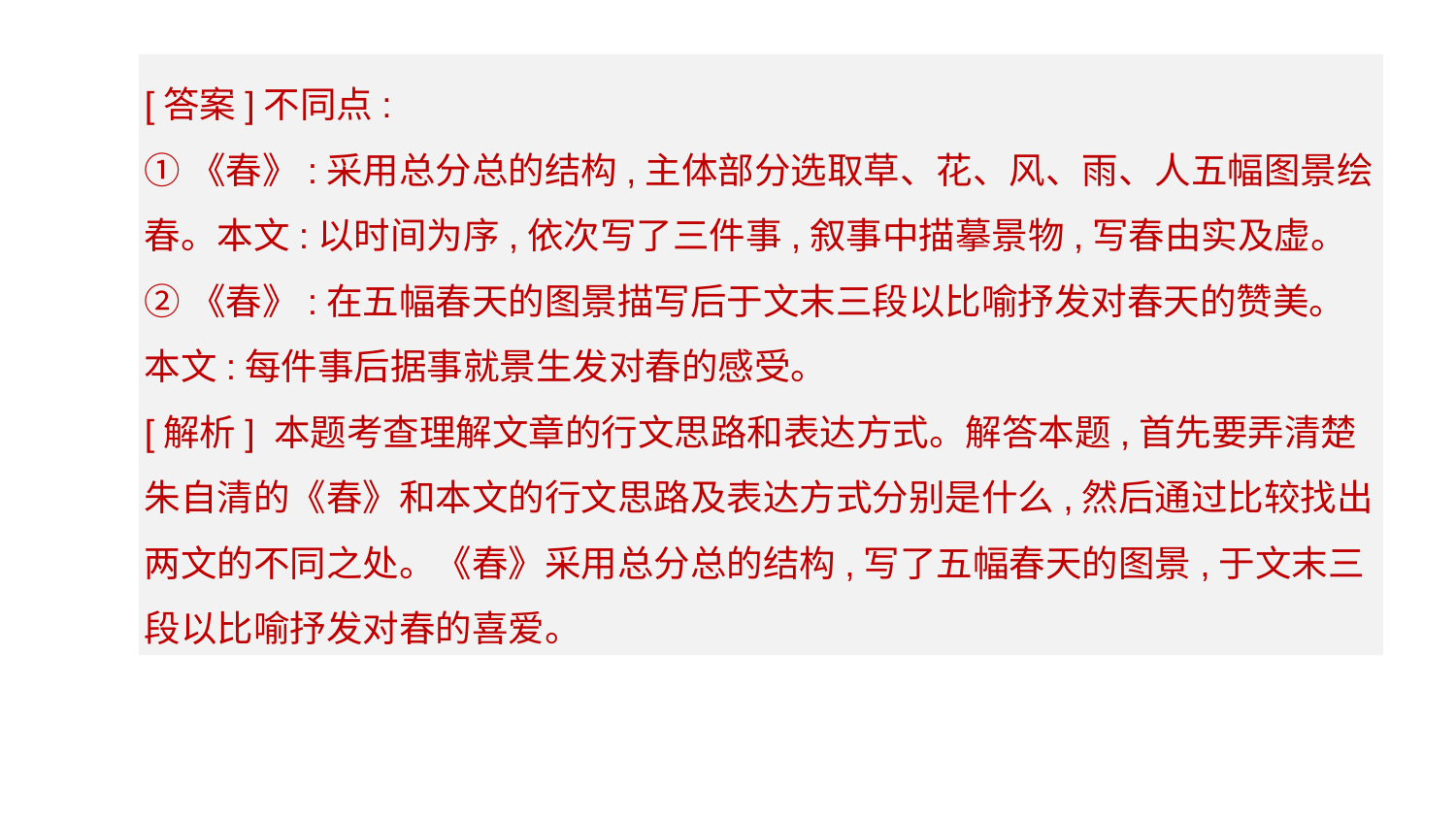

[答案]不同点:
①《春》:采用总分总的结构,主体部分选取草、花、风、雨、人五幅图景绘春。本文:以时间为序,依次写了三件事,叙事中描摹景物,写春由实及虚。
②《春》:在五幅春天的图景描写后于文末三段以比喻抒发对春天的赞美。本文:每件事后据事就景生发对春的感受。
[解析] 本题考查理解文章的行文思路和表达方式。解答本题,首先要弄清楚朱自清的《春》和本文的行文思路及表达方式分别是什么,然后通过比较找出两文的不同之处。《春》采用总分总的结构,写了五幅春天的图景,于文末三段以比喻抒发对春的喜爱。